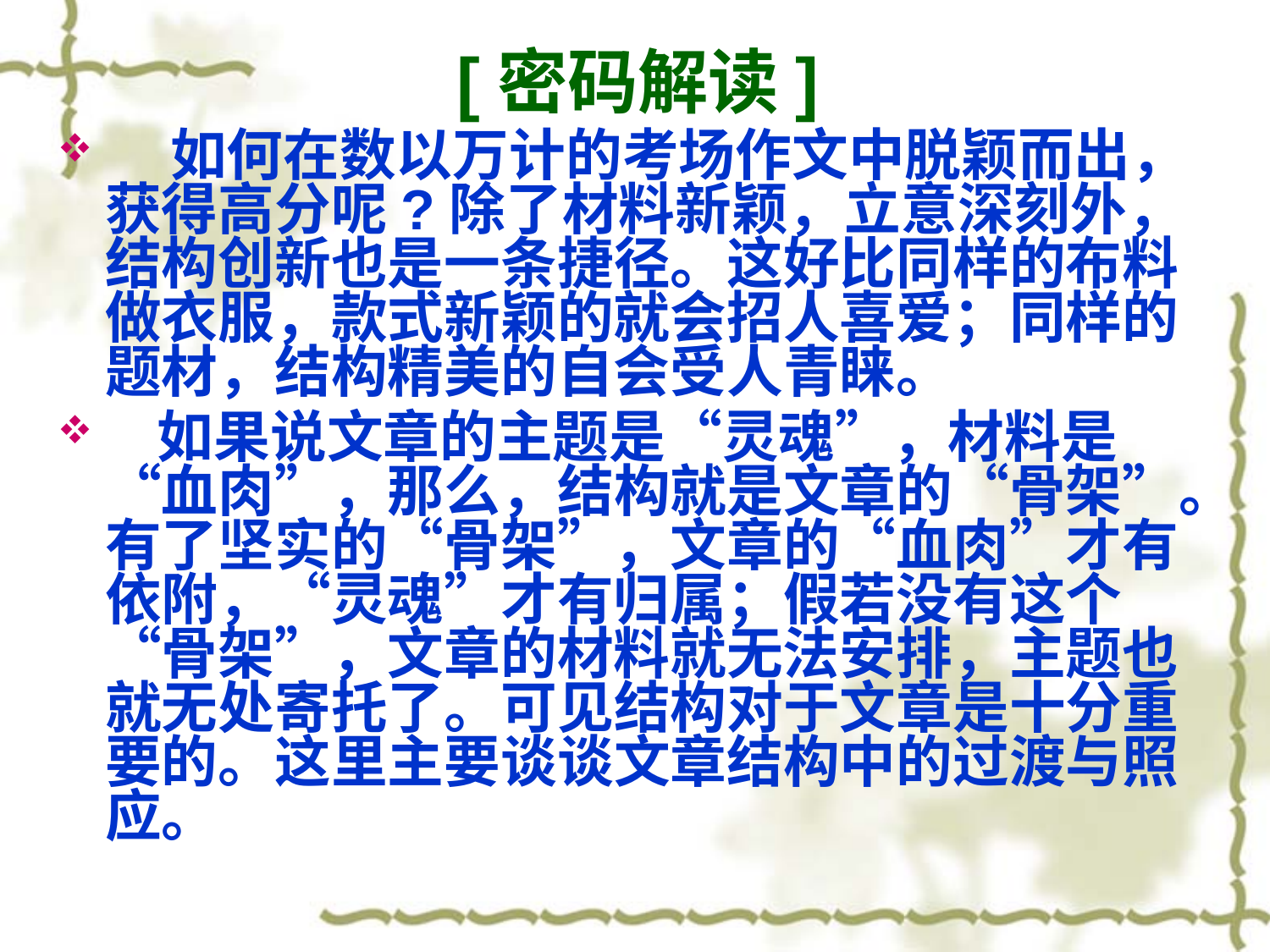

# [密码解读]
    如何在数以万计的考场作文中脱颖而出，获得高分呢?除了材料新颖，立意深刻外，结构创新也是一条捷径。这好比同样的布料做衣服，款式新颖的就会招人喜爱；同样的题材，结构精美的自会受人青睐。
   如果说文章的主题是“灵魂”，材料是“血肉”，那么，结构就是文章的“骨架”。有了坚实的“骨架”，文章的“血肉”才有依附，“灵魂”才有归属；假若没有这个“骨架”，文章的材料就无法安排，主题也就无处寄托了。可见结构对于文章是十分重要的。这里主要谈谈文章结构中的过渡与照应。
97